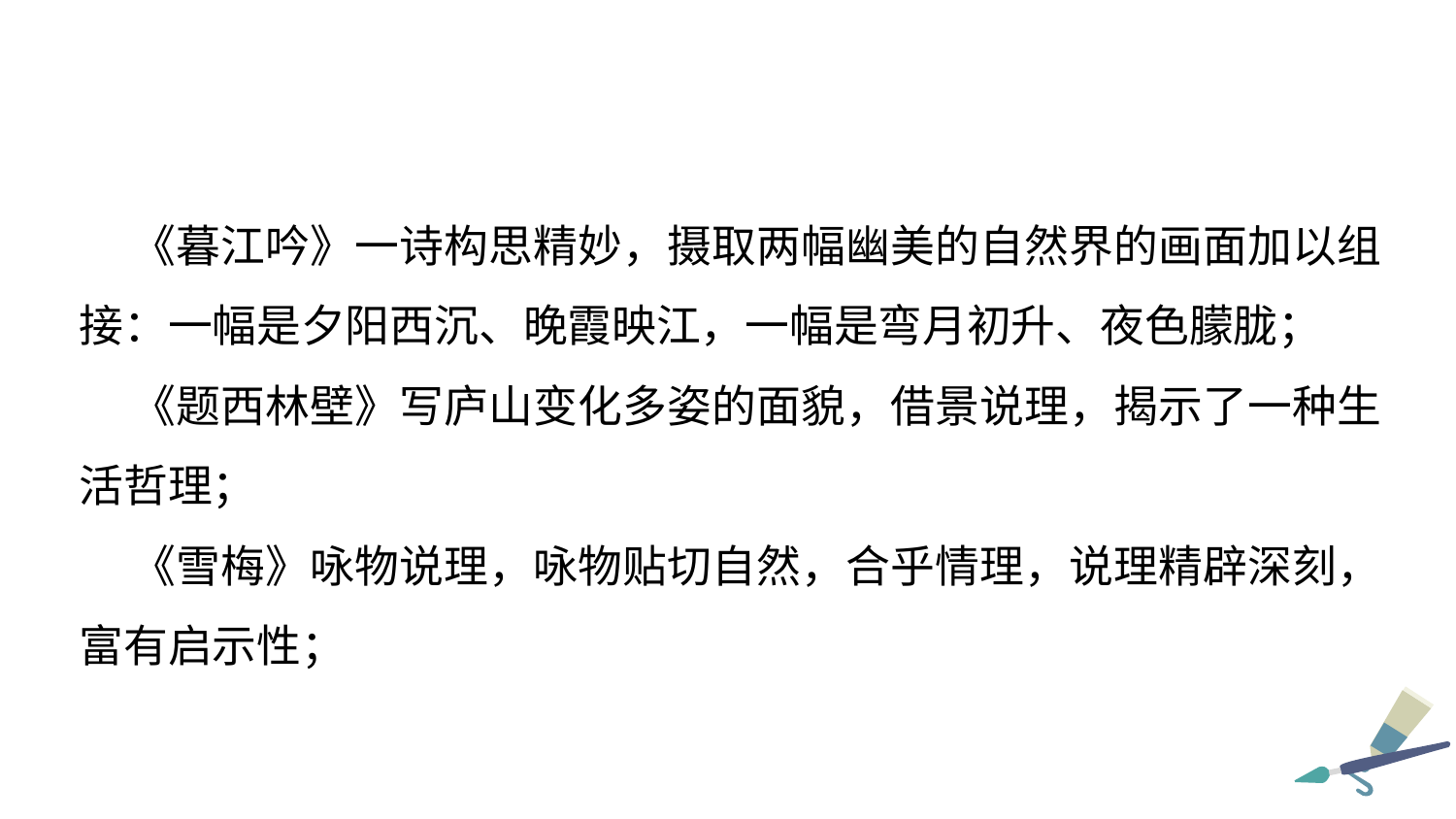

《暮江吟》一诗构思精妙，摄取两幅幽美的自然界的画面加以组接：一幅是夕阳西沉、晚霞映江，一幅是弯月初升、夜色朦胧；
    《题西林壁》写庐山变化多姿的面貌，借景说理，揭示了一种生活哲理；
    《雪梅》咏物说理，咏物贴切自然，合乎情理，说理精辟深刻，富有启示性；